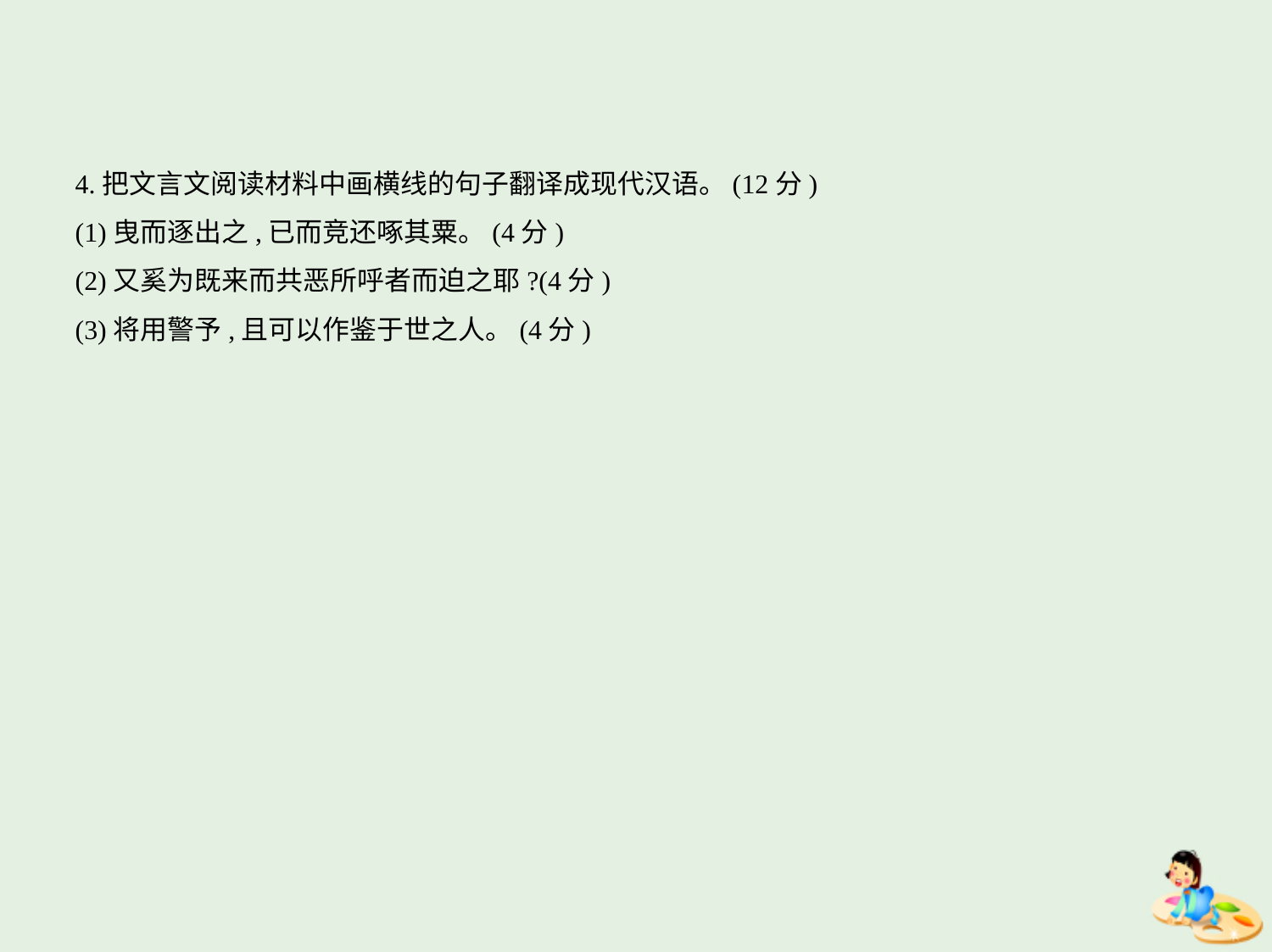

4.把文言文阅读材料中画横线的句子翻译成现代汉语。(12分)
(1)曳而逐出之,已而竞还啄其粟。(4分)
(2)又奚为既来而共恶所呼者而迫之耶?(4分)
(3)将用警予,且可以作鉴于世之人。(4分)